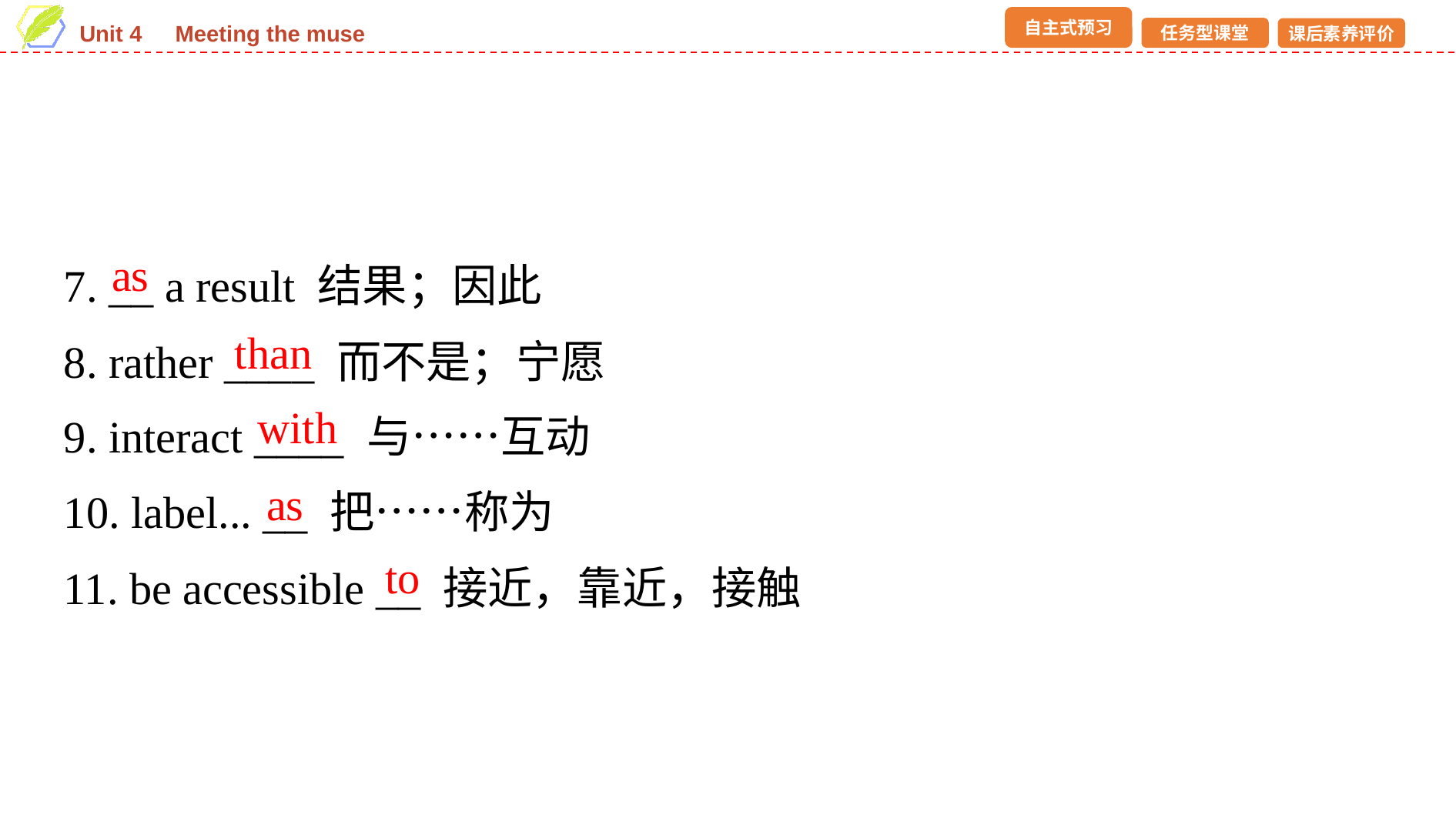

7. __ a result 结果；因此
8. rather ____ 而不是；宁愿
9. interact ____ 与……互动
10. label... __ 把……称为
11. be accessible __ 接近，靠近，接触
as
than
with
as
to